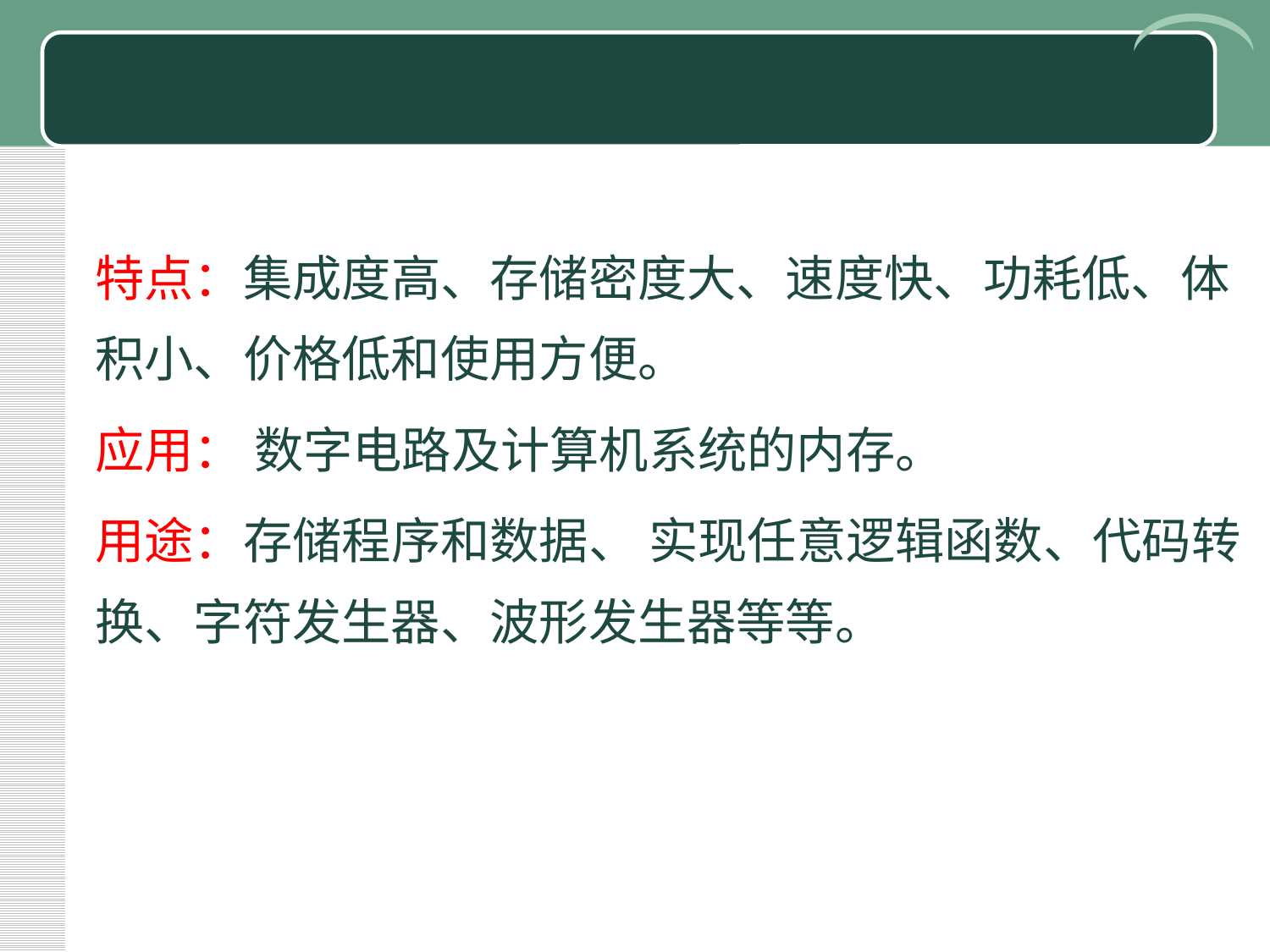

#

特点：集成度高、存储密度大、速度快、功耗低、体积小、价格低和使用方便。
应用： 数字电路及计算机系统的内存。
用途：存储程序和数据、 实现任意逻辑函数、代码转换、字符发生器、波形发生器等等。